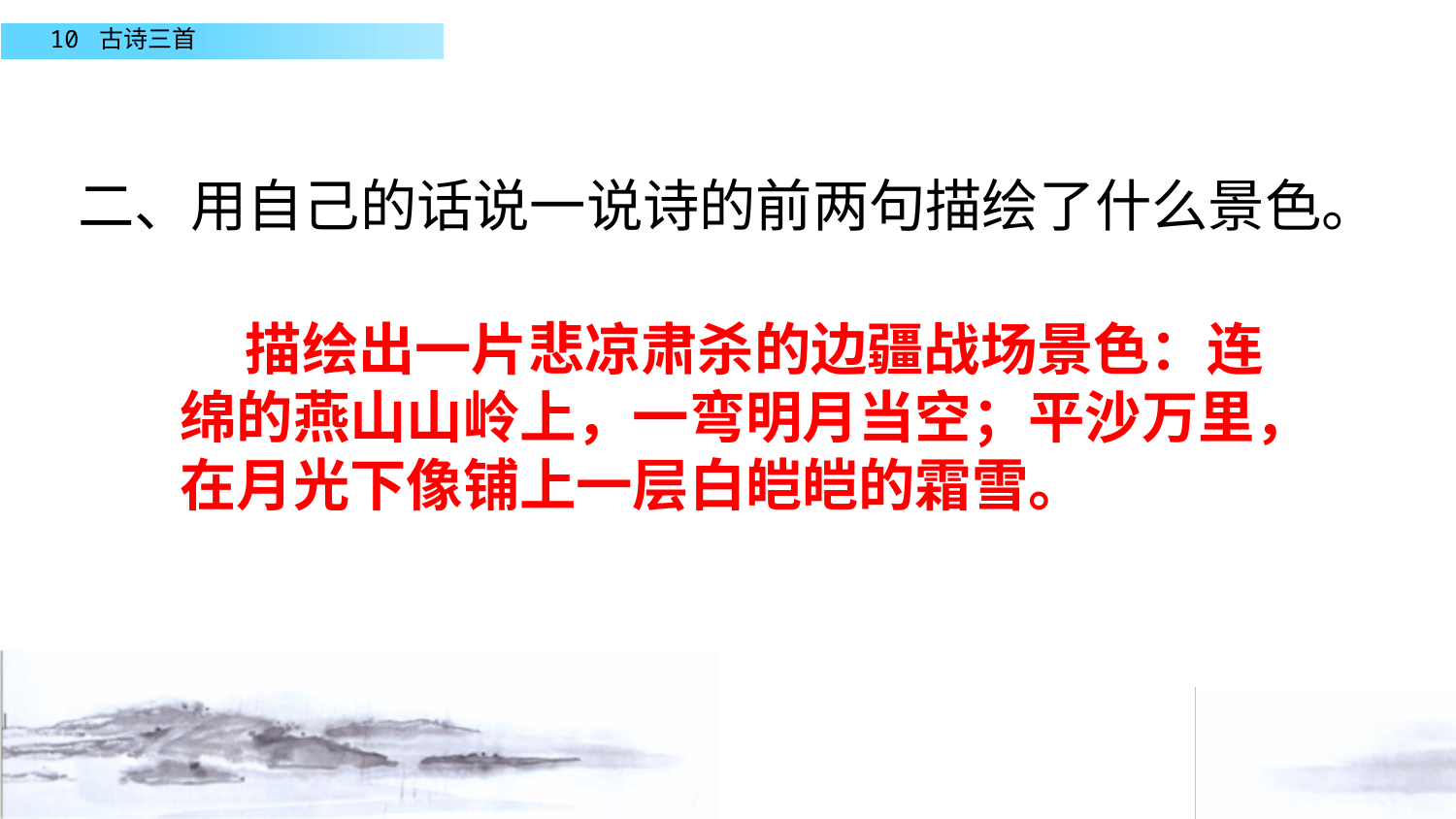

二、用自己的话说一说诗的前两句描绘了什么景色。
    描绘出一片悲凉肃杀的边疆战场景色：连绵的燕山山岭上，一弯明月当空；平沙万里，在月光下像铺上一层白皑皑的霜雪。